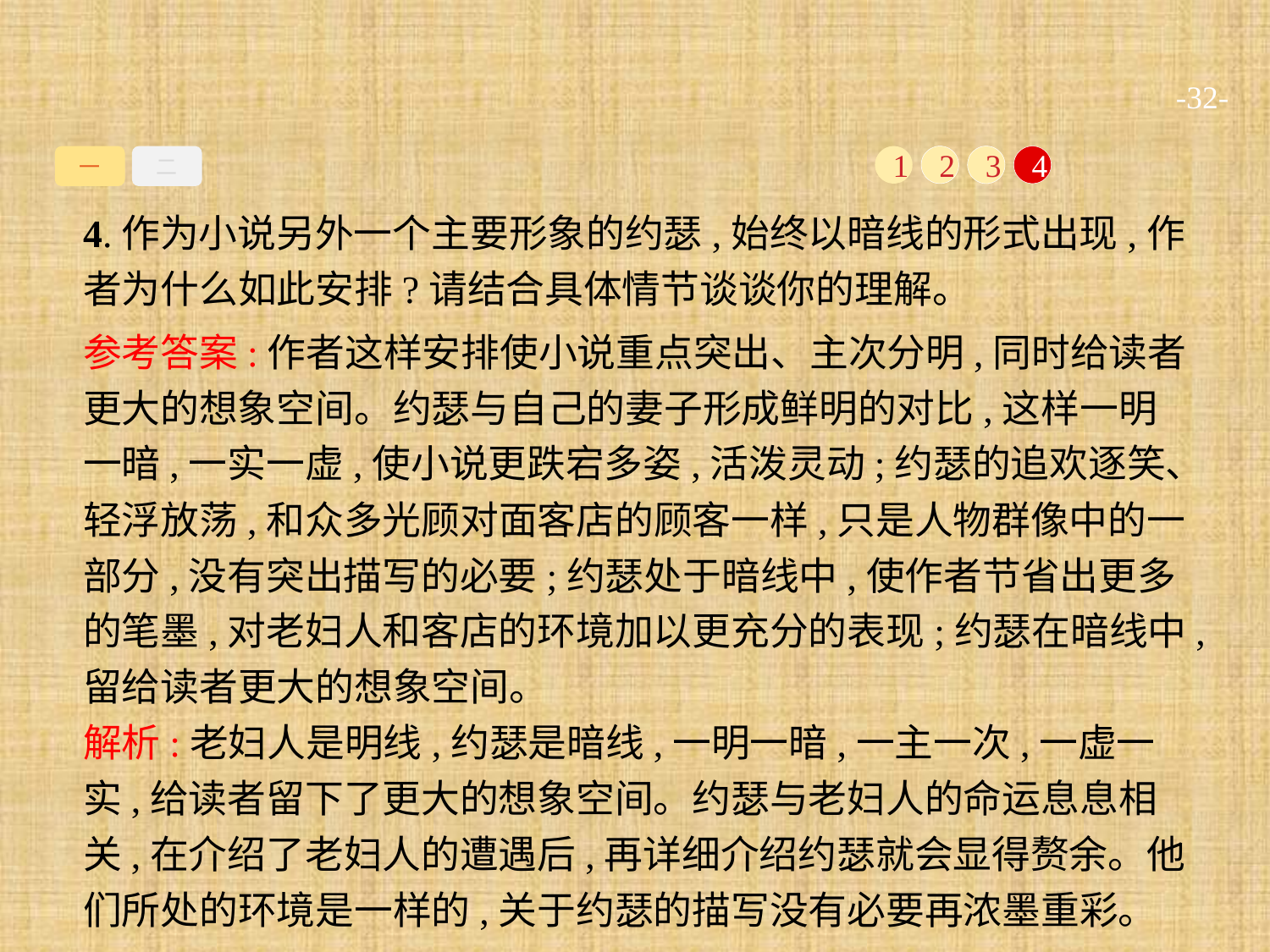

-32-
一
二
1
2
3
4
4.作为小说另外一个主要形象的约瑟,始终以暗线的形式出现,作者为什么如此安排?请结合具体情节谈谈你的理解。
参考答案:作者这样安排使小说重点突出、主次分明,同时给读者更大的想象空间。约瑟与自己的妻子形成鲜明的对比,这样一明一暗,一实一虚,使小说更跌宕多姿,活泼灵动;约瑟的追欢逐笑、轻浮放荡,和众多光顾对面客店的顾客一样,只是人物群像中的一部分,没有突出描写的必要;约瑟处于暗线中,使作者节省出更多的笔墨,对老妇人和客店的环境加以更充分的表现;约瑟在暗线中,留给读者更大的想象空间。
解析:老妇人是明线,约瑟是暗线,一明一暗,一主一次,一虚一实,给读者留下了更大的想象空间。约瑟与老妇人的命运息息相关,在介绍了老妇人的遭遇后,再详细介绍约瑟就会显得赘余。他们所处的环境是一样的,关于约瑟的描写没有必要再浓墨重彩。